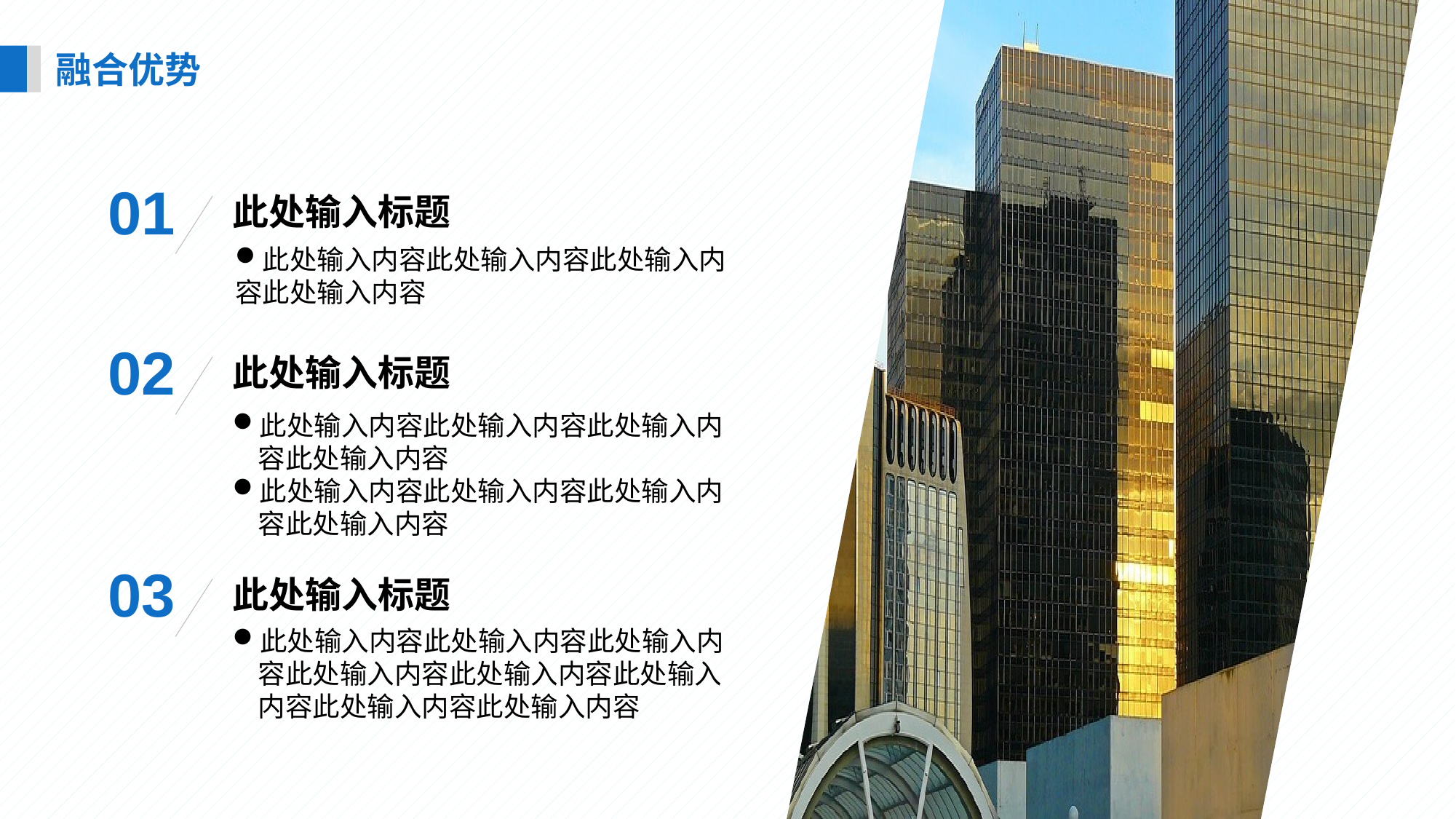

融合优势

01
此处输入标题
此处输入内容此处输入内容此处输入内
容此处输入内容
02
此处输入标题
此处输入内容此处输入内容此处输入内容此处输入内容
此处输入内容此处输入内容此处输入内容此处输入内容
03
此处输入标题
此处输入内容此处输入内容此处输入内容此处输入内容此处输入内容此处输入内容此处输入内容此处输入内容